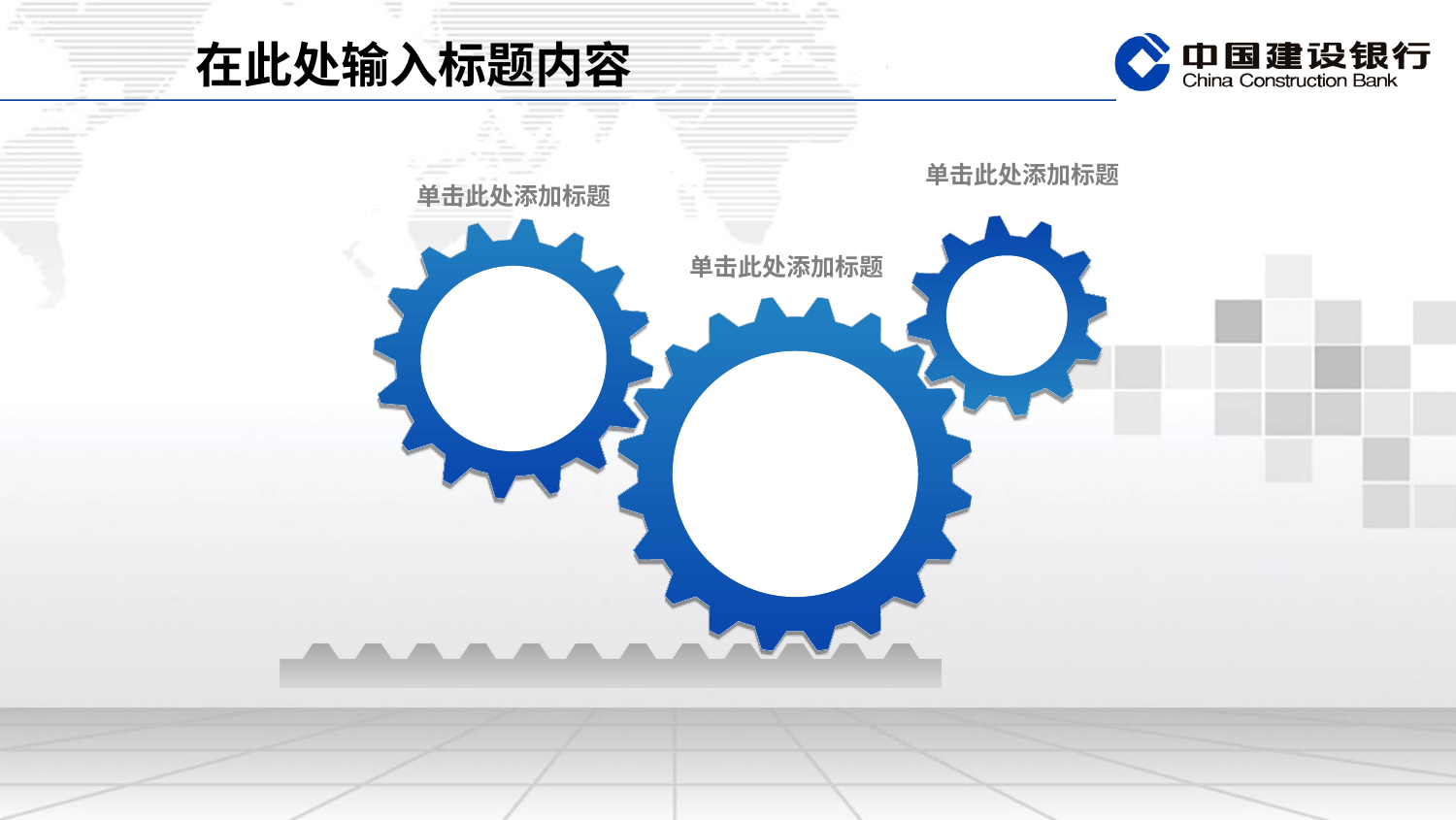

在此处输入标题内容
单击此处添加标题
单击此处添加标题

单击此处添加标题